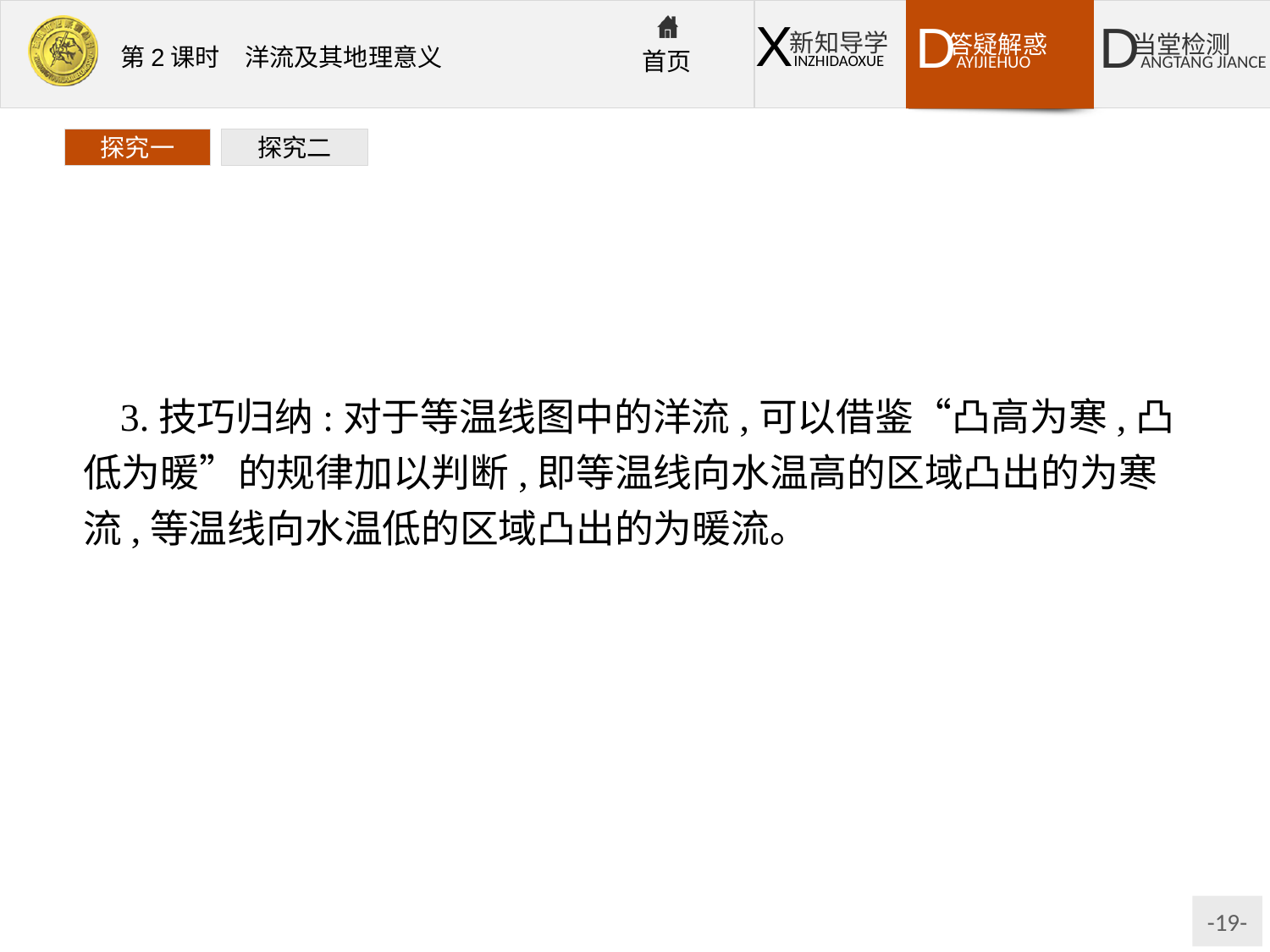

探究一
探究二
3.技巧归纳:对于等温线图中的洋流,可以借鉴“凸高为寒,凸低为暖”的规律加以判断,即等温线向水温高的区域凸出的为寒流,等温线向水温低的区域凸出的为暖流。
答案:(1)C　(2)C